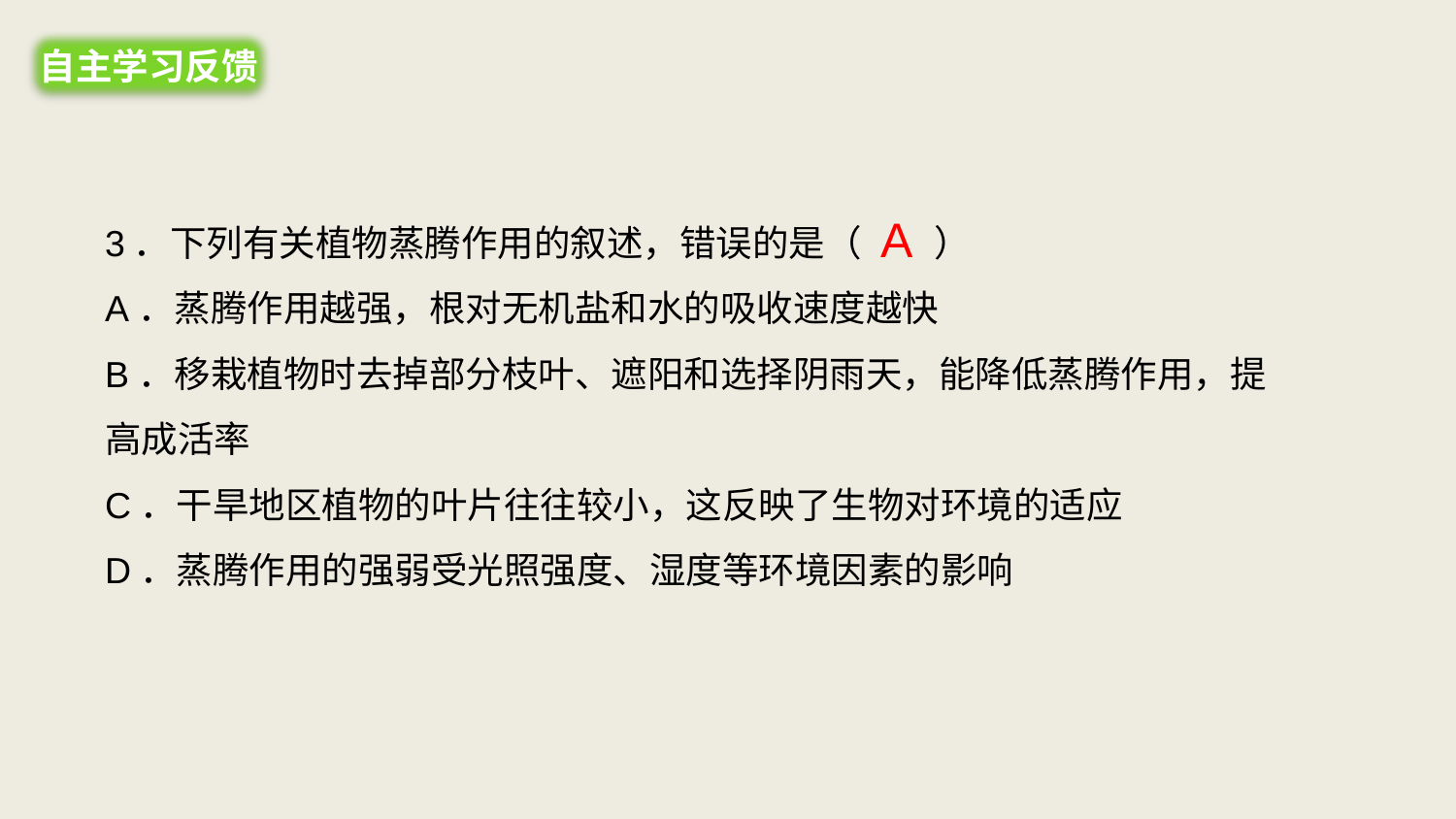

自主学习反馈
3．下列有关植物蒸腾作用的叙述，错误的是（　　）
A．蒸腾作用越强，根对无机盐和水的吸收速度越快
B．移栽植物时去掉部分枝叶、遮阳和选择阴雨天，能降低蒸腾作用，提高成活率
C．干旱地区植物的叶片往往较小，这反映了生物对环境的适应
D．蒸腾作用的强弱受光照强度、湿度等环境因素的影响
A